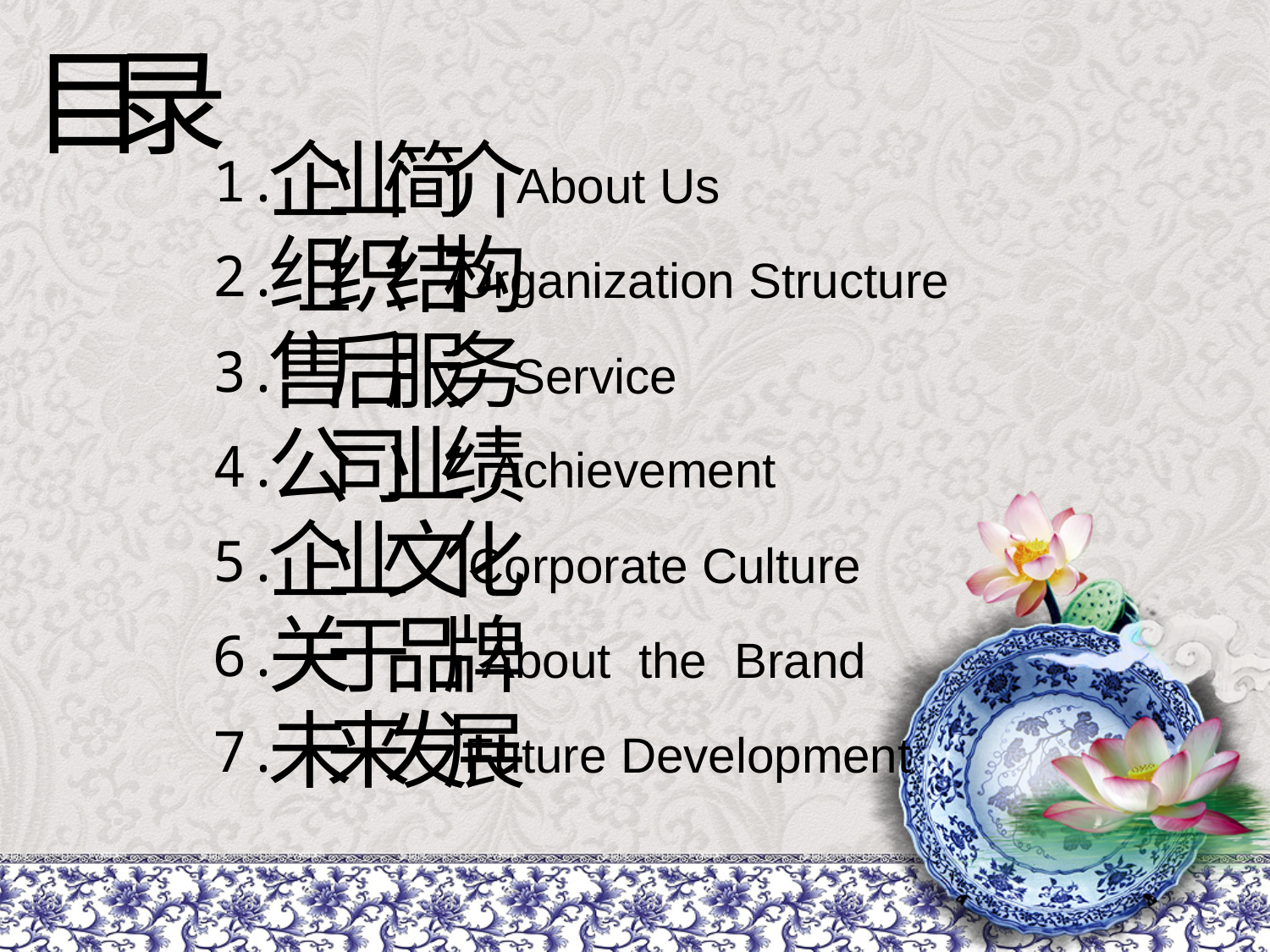

目录
企业简介
1.
About Us
组织结构
2.
Organization Structure
售后服务
3.
Service
公司业绩
4.
Achievement
企业文化
5.
Corporate Culture
关于品牌
6.
About  the  Brand
未来发展
7.
Future Development